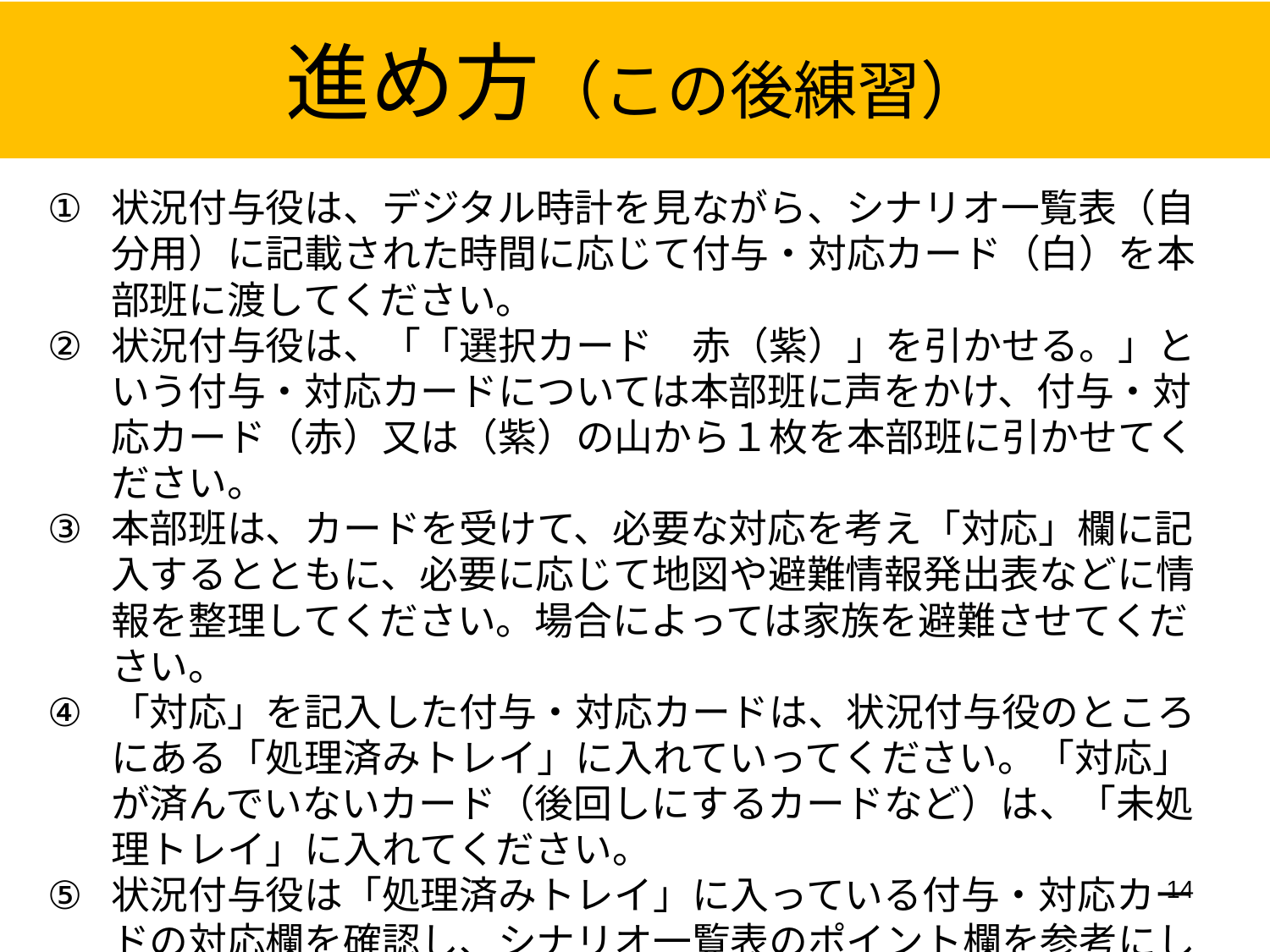

進め方（この後練習）
状況付与役は、デジタル時計を見ながら、シナリオ一覧表（自分用）に記載された時間に応じて付与・対応カード（白）を本部班に渡してください。
状況付与役は、「「選択カード　赤（紫）」を引かせる。」という付与・対応カードについては本部班に声をかけ、付与・対応カード（赤）又は（紫）の山から１枚を本部班に引かせてください。
本部班は、カードを受けて、必要な対応を考え「対応」欄に記入するとともに、必要に応じて地図や避難情報発出表などに情報を整理してください。場合によっては家族を避難させてください。
「対応」を記入した付与・対応カードは、状況付与役のところにある「処理済みトレイ」に入れていってください。「対応」が済んでいないカード（後回しにするカードなど）は、「未処理トレイ」に入れてください。
状況付与役は「処理済みトレイ」に入っている付与・対応カードの対応欄を確認し、シナリオ一覧表のポイント欄を参考にして、評価欄に「◎」「〇」「△」「×」「？」を記入してください。記入が終わったら、「処理済みトレイ」に戻してください。
14